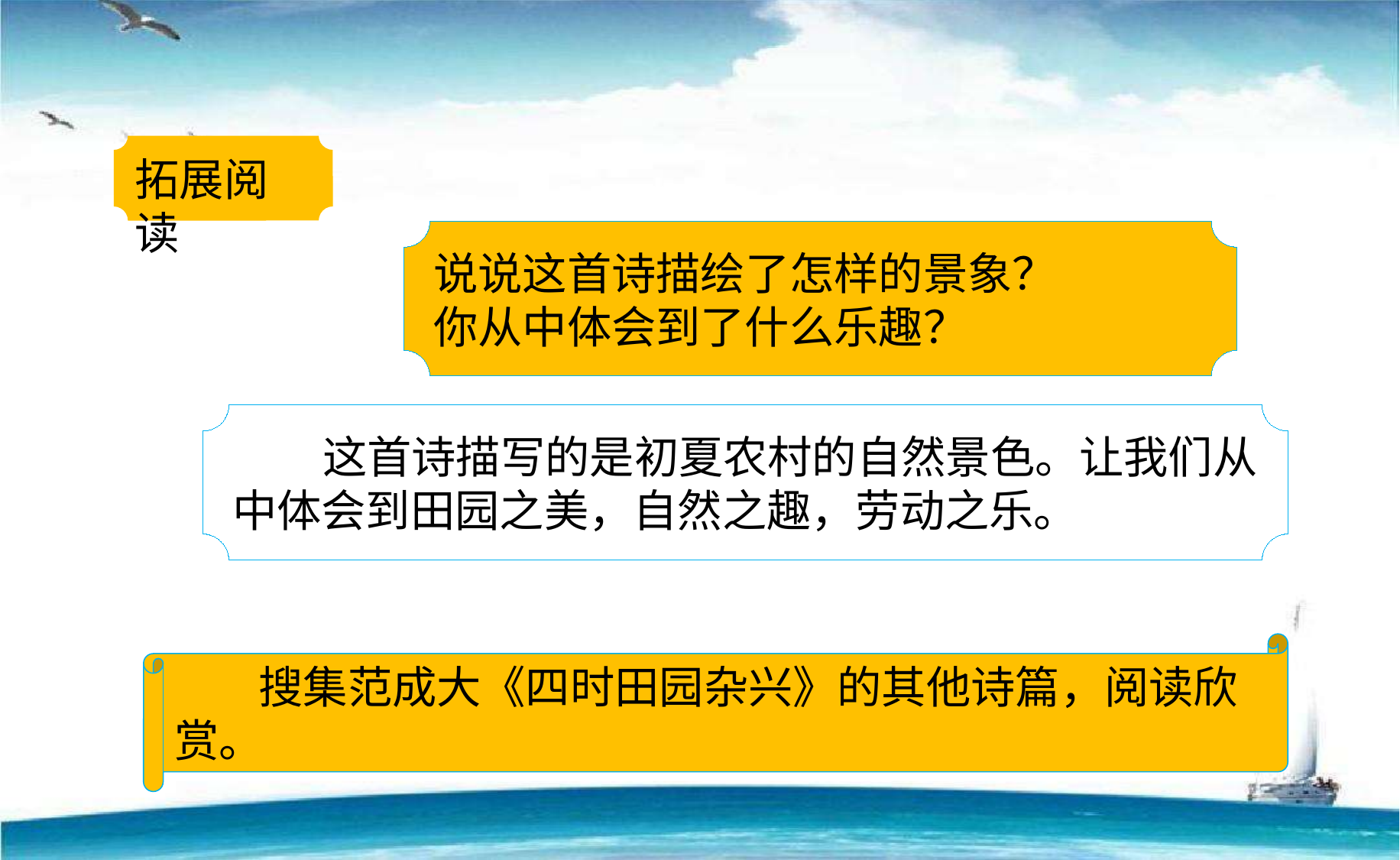

拓展阅读
说说这首诗描绘了怎样的景象？
你从中体会到了什么乐趣？
        这首诗描写的是初夏农村的自然景色。让我们从中体会到田园之美，自然之趣，劳动之乐。
     搜集范成大《四时田园杂兴》的其他诗篇，阅读欣赏。